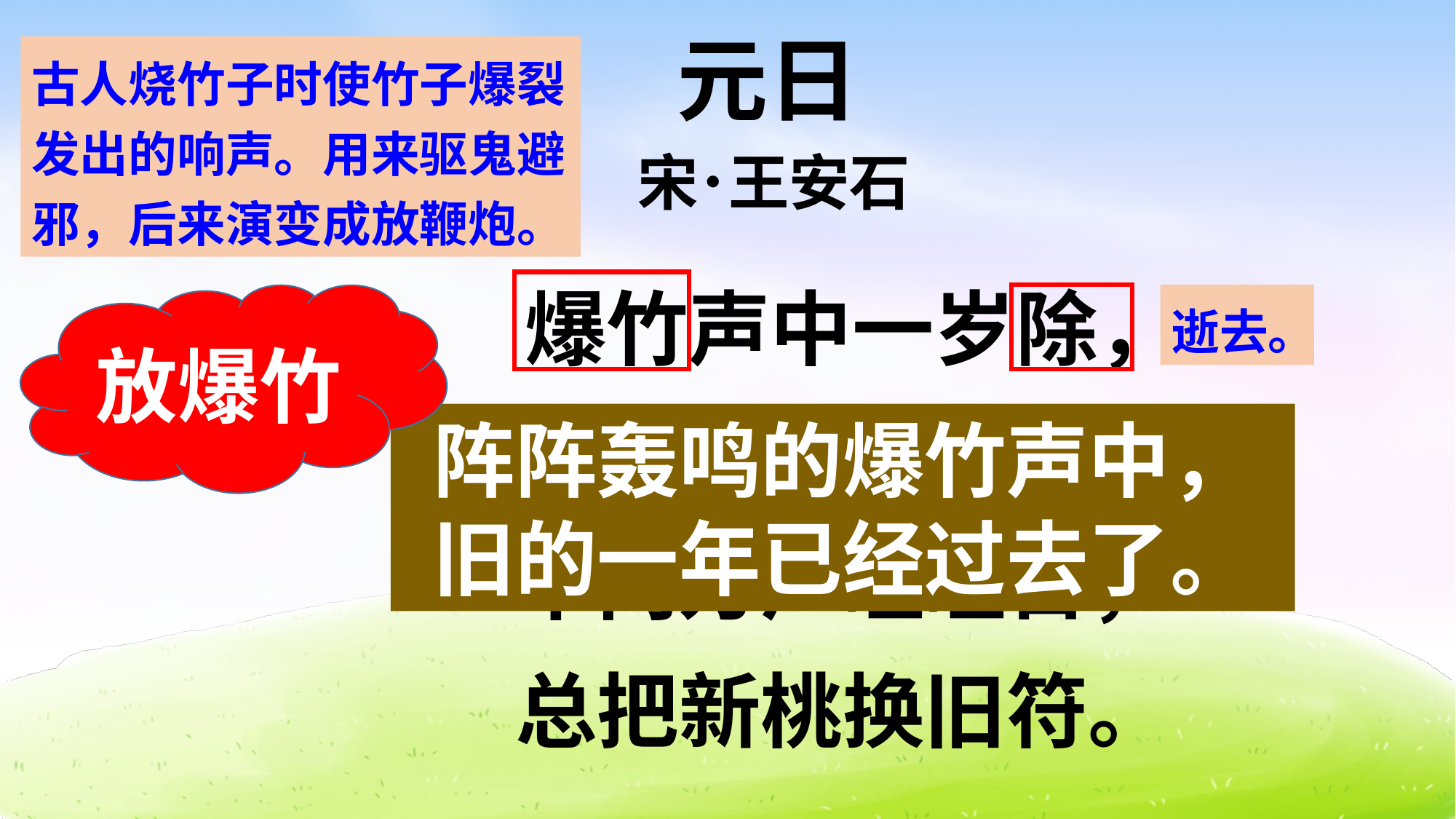

元日
古人烧竹子时使竹子爆裂发出的响声。用来驱鬼避邪，后来演变成放鞭炮。
  宋･王安石
爆竹声中一岁除，

放爆竹

逝去。
 春风送暖入屠苏。
千门万户曈曈日，
总把新桃换旧符。
阵阵轰鸣的爆竹声中，旧的一年已经过去了。